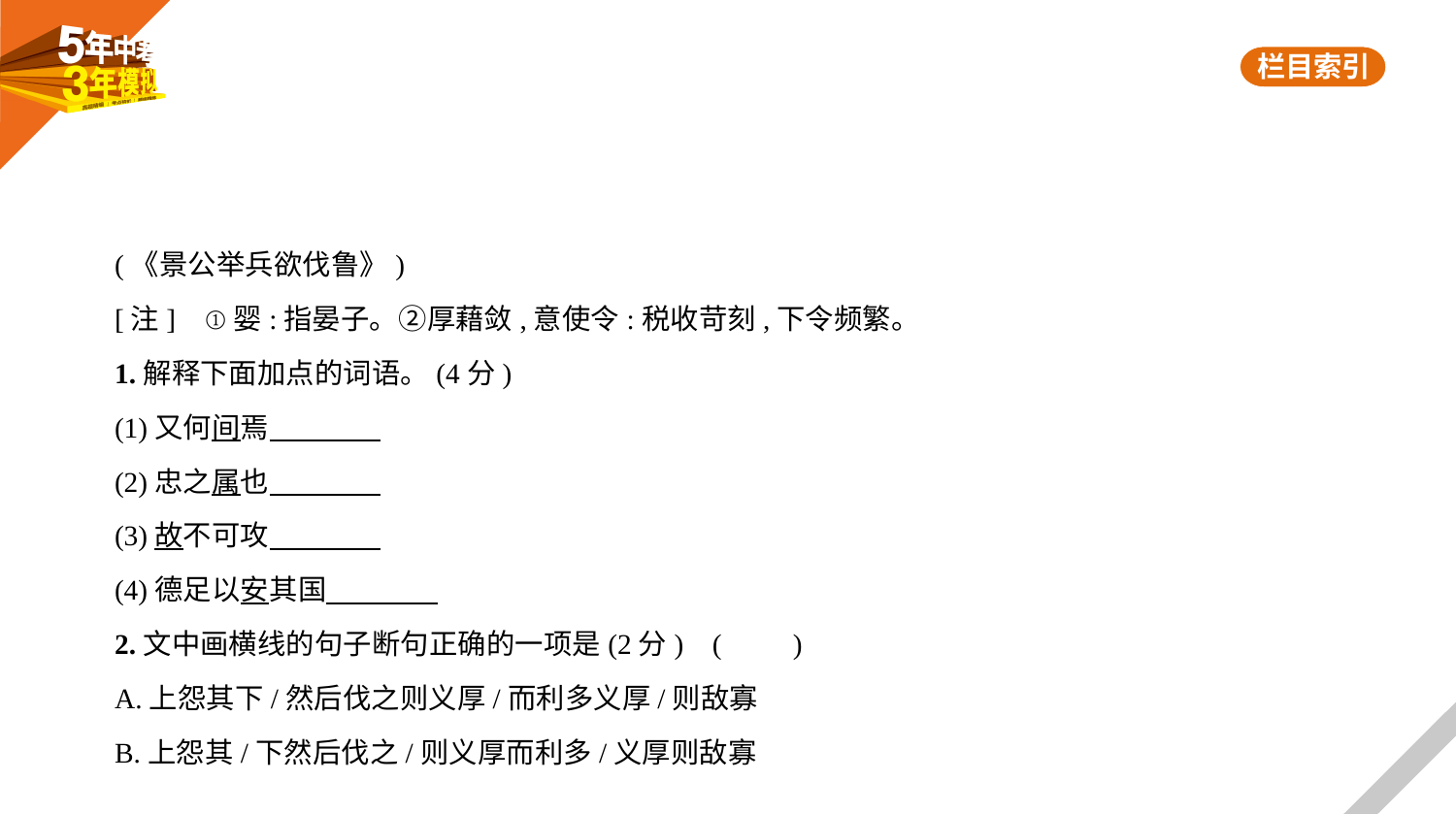

(《景公举兵欲伐鲁》)
[注]    ①婴:指晏子。②厚藉敛,意使令:税收苛刻,下令频繁。
1.解释下面加点的词语。(4分)
(1)又何间焉
(2)忠之属也
(3)故不可攻
(4)德足以安其国
2.文中画横线的句子断句正确的一项是(2分) (　　)
A.上怨其下/然后伐之则义厚/而利多义厚/则敌寡
B.上怨其/下然后伐之/则义厚而利多/义厚则敌寡